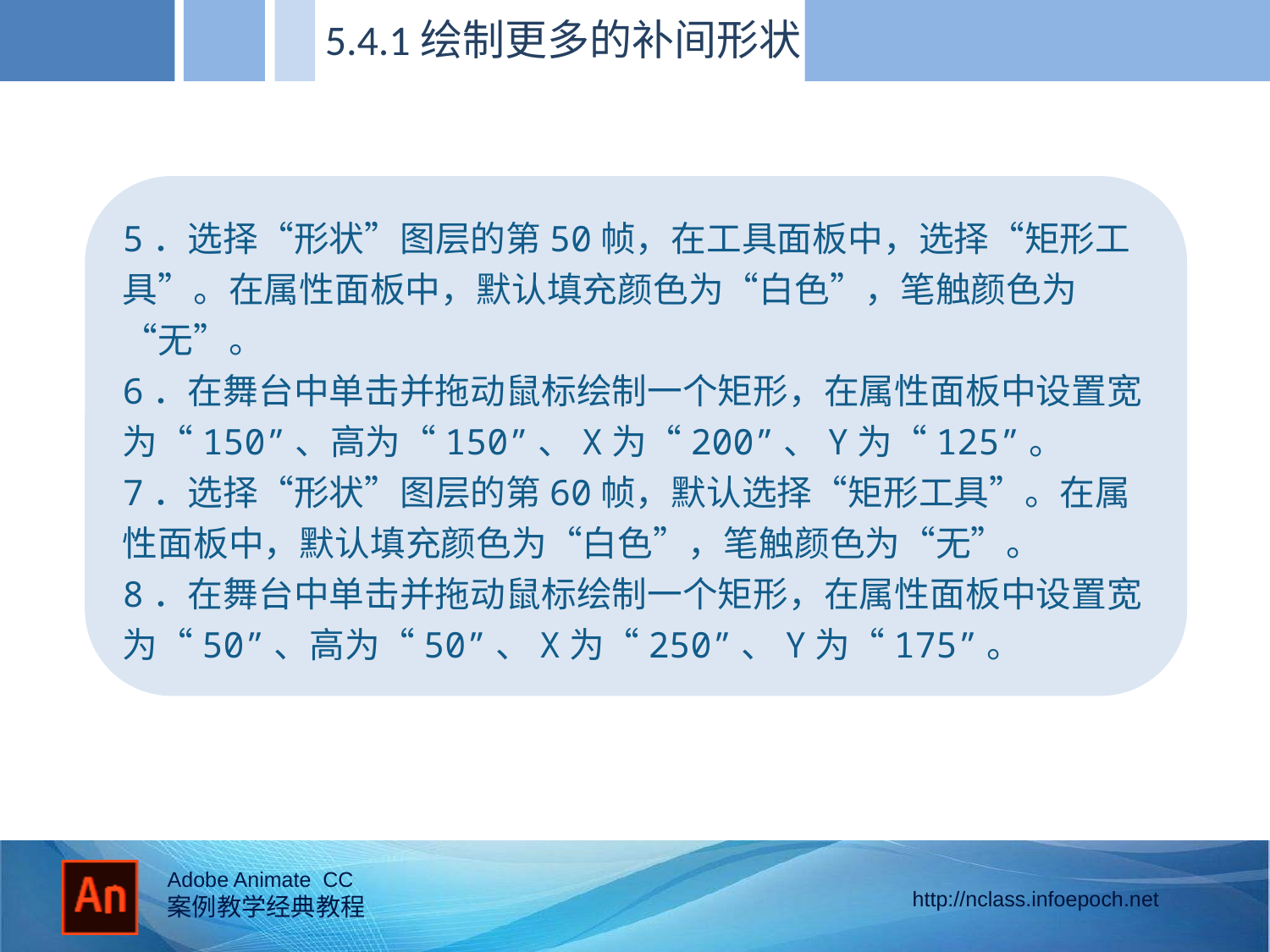

5.4.1绘制更多的补间形状
5．选择“形状”图层的第50帧，在工具面板中，选择“矩形工具”。在属性面板中，默认填充颜色为“白色”，笔触颜色为“无”。
6．在舞台中单击并拖动鼠标绘制一个矩形，在属性面板中设置宽为“150”、高为“150”、X为“200”、Y为“125”。
7．选择“形状”图层的第60帧，默认选择“矩形工具”。在属性面板中，默认填充颜色为“白色”，笔触颜色为“无”。
8．在舞台中单击并拖动鼠标绘制一个矩形，在属性面板中设置宽为“50”、高为“50”、X为“250”、Y为“175”。